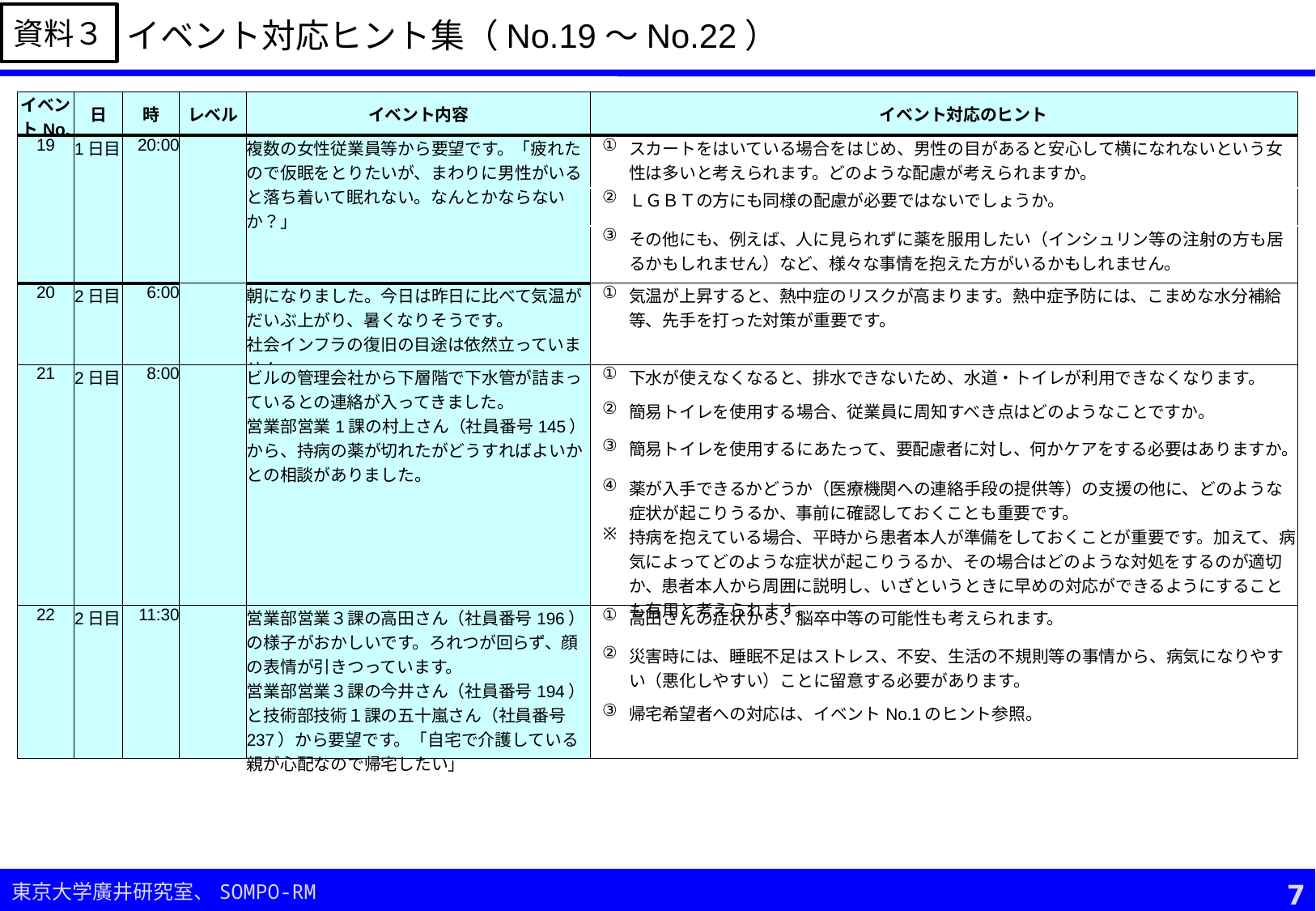

資料３
イベント対応ヒント集（No.19～No.22）
| イベントNo. | 日 | 時 | レベル | イベント内容 |  | イベント対応のヒント |
| --- | --- | --- | --- | --- | --- | --- |
| 19 | 1日目 | 20:00 |  | 複数の女性従業員等から要望です。「疲れたので仮眠をとりたいが、まわりに男性がいると落ち着いて眠れない。なんとかならないか？」 | ① | スカートをはいている場合をはじめ、男性の目があると安心して横になれないという女性は多いと考えられます。どのような配慮が考えられますか。 |
|  |  |  |  |  | ② | ＬＧＢＴの方にも同様の配慮が必要ではないでしょうか。 |
|  |  |  |  |  | ③ | その他にも、例えば、人に見られずに薬を服用したい（インシュリン等の注射の方も居るかもしれません）など、様々な事情を抱えた方がいるかもしれません。 |
| 20 | 2日目 | 6:00 |  | 朝になりました。今日は昨日に比べて気温がだいぶ上がり、暑くなりそうです。 社会インフラの復旧の目途は依然立っていません。 | ① | 気温が上昇すると、熱中症のリスクが高まります。熱中症予防には、こまめな水分補給等、先手を打った対策が重要です。 |
| 21 | 2日目 | 8:00 |  | ビルの管理会社から下層階で下水管が詰まっているとの連絡が入ってきました。 営業部営業1課の村上さん（社員番号145）から、持病の薬が切れたがどうすればよいかとの相談がありました。 | ① | 下水が使えなくなると、排水できないため、水道・トイレが利用できなくなります。 |
|  |  |  |  |  |  |  |
|  |  |  |  |  | ② | 簡易トイレを使用する場合、従業員に周知すべき点はどのようなことですか。 |
|  |  |  |  |  |  |  |
|  |  |  |  |  |  |  |
|  |  |  |  |  | ③ | 簡易トイレを使用するにあたって、要配慮者に対し、何かケアをする必要はありますか。 |
|  |  |  |  |  | ④ | 薬が入手できるかどうか（医療機関への連絡手段の提供等）の支援の他に、どのような症状が起こりうるか、事前に確認しておくことも重要です。 |
|  |  |  |  |  |  |  |
|  |  |  |  |  | ※ | 持病を抱えている場合、平時から患者本人が準備をしておくことが重要です。加えて、病気によってどのような症状が起こりうるか、その場合はどのような対処をするのが適切か、患者本人から周囲に説明し、いざというときに早めの対応ができるようにすることも有用と考えられます。 |
| 22 | 2日目 | 11:30 |  | 営業部営業３課の高田さん（社員番号196）の様子がおかしいです。ろれつが回らず、顔の表情が引きつっています。 営業部営業３課の今井さん（社員番号194）と技術部技術１課の五十嵐さん（社員番号237）から要望です。「自宅で介護している親が心配なので帰宅したい」 | ① | 高田さんの症状から、脳卒中等の可能性も考えられます。 |
|  |  |  |  |  | ② | 災害時には、睡眠不足はストレス、不安、生活の不規則等の事情から、病気になりやすい（悪化しやすい）ことに留意する必要があります。 |
|  |  |  |  |  | ③ | 帰宅希望者への対応は、イベントNo.1のヒント参照。 |
7